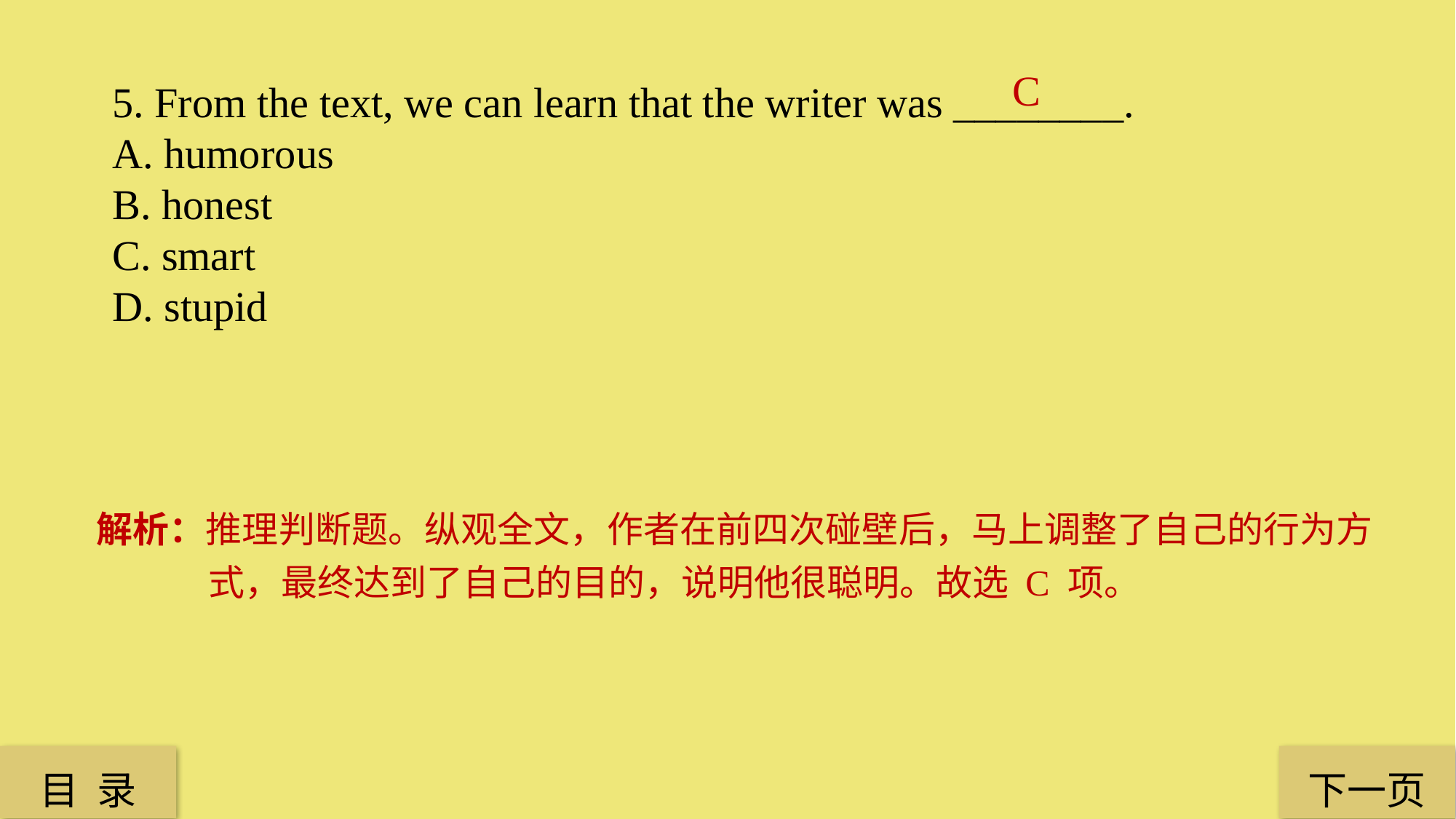

C
5. From the text, we can learn that the writer was ________.
A. humorous
B. honest
C. smart
D. stupid
解析：推理判断题。纵观全文，作者在前四次碰壁后，马上调整了自己的行为方式，最终达到了自己的目的，说明他很聪明。故选 C 项。